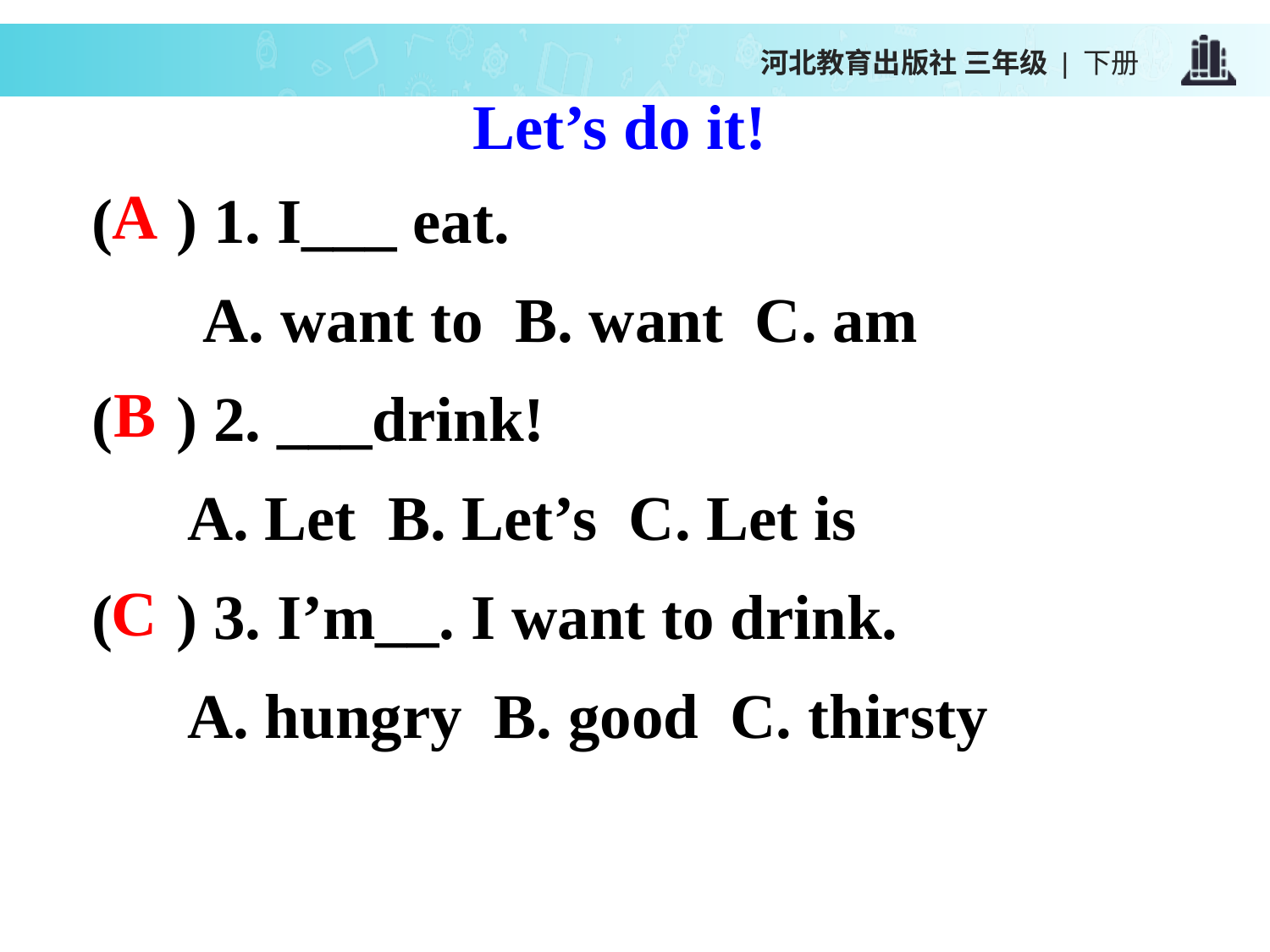

河北教育出版社 三年级 | 下册
Let’s do it!
(    ) 1. I___ eat.
       A. want to  B. want  C. am
(    ) 2. ___drink!
      A. Let  B. Let’s  C. Let is
(    ) 3. I’m__. I want to drink.
      A. hungry  B. good  C. thirsty
A
B
C